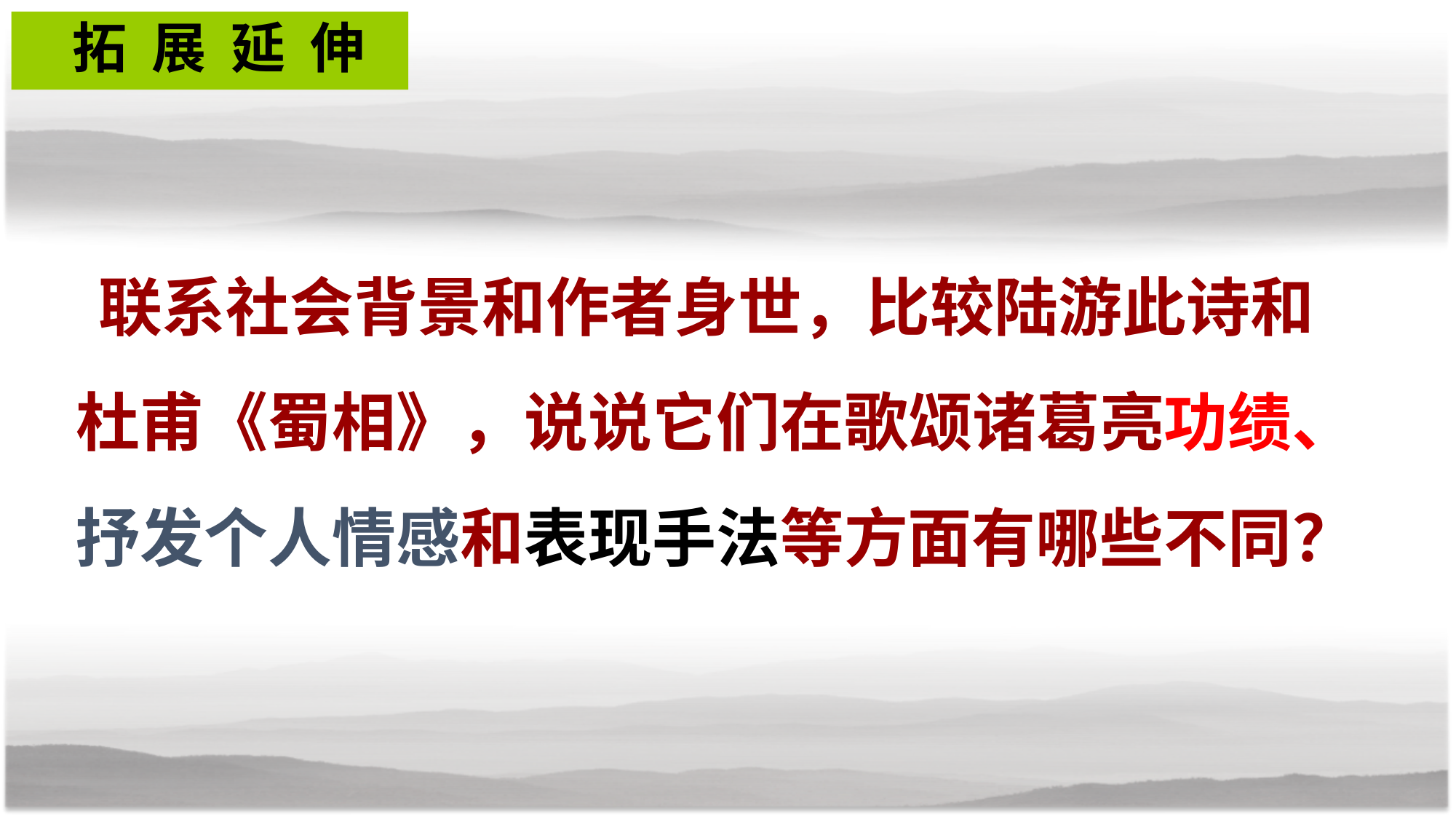

# 拓  展  延  伸

  联系社会背景和作者身世，比较陆游此诗和杜甫《蜀相》，说说它们在歌颂诸葛亮功绩、抒发个人情感和表现手法等方面有哪些不同？